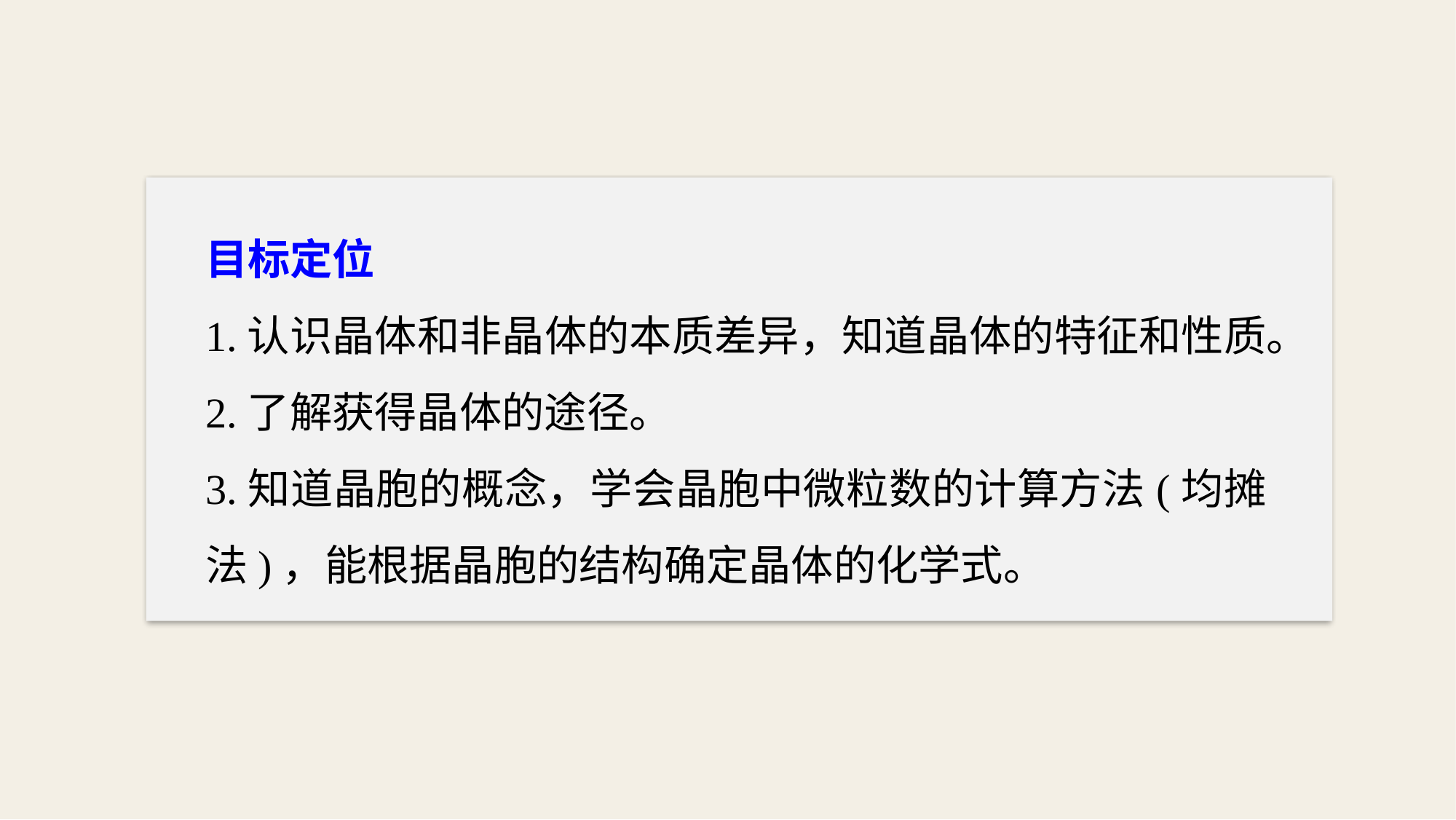

目标定位
1.认识晶体和非晶体的本质差异，知道晶体的特征和性质。
2.了解获得晶体的途径。
3.知道晶胞的概念，学会晶胞中微粒数的计算方法(均摊法)，能根据晶胞的结构确定晶体的化学式。